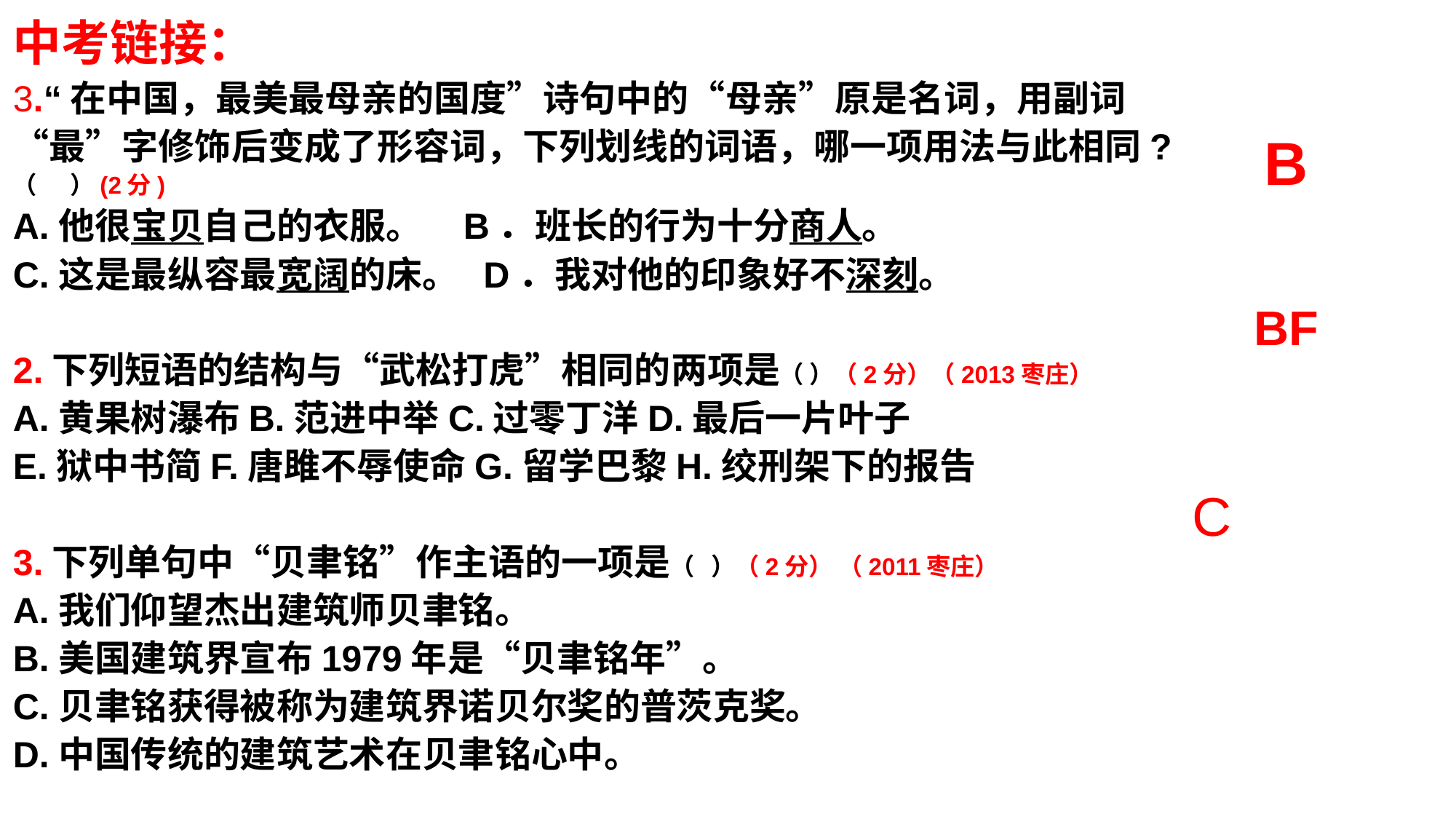

中考链接：
3.“在中国，最美最母亲的国度”诗句中的“母亲”原是名词，用副词“最”字修饰后变成了形容词，下列划线的词语，哪一项用法与此相同?（      ）(2分)
A.他很宝贝自己的衣服。    B．班长的行为十分商人。
C.这是最纵容最宽阔的床。  D．我对他的印象好不深刻。

2.下列短语的结构与“武松打虎”相同的两项是（ ）（2分）（2013枣庄）
A.黄果树瀑布B.范进中举C.过零丁洋D.最后一片叶子
E.狱中书简F.唐雎不辱使命G.留学巴黎H.绞刑架下的报告

3.下列单句中“贝聿铭”作主语的一项是（   ）（2分） （2011枣庄）
A.我们仰望杰出建筑师贝聿铭。
B.美国建筑界宣布1979年是“贝聿铭年”。
C.贝聿铭获得被称为建筑界诺贝尔奖的普茨克奖。
D.中国传统的建筑艺术在贝聿铭心中。
B
BF
C